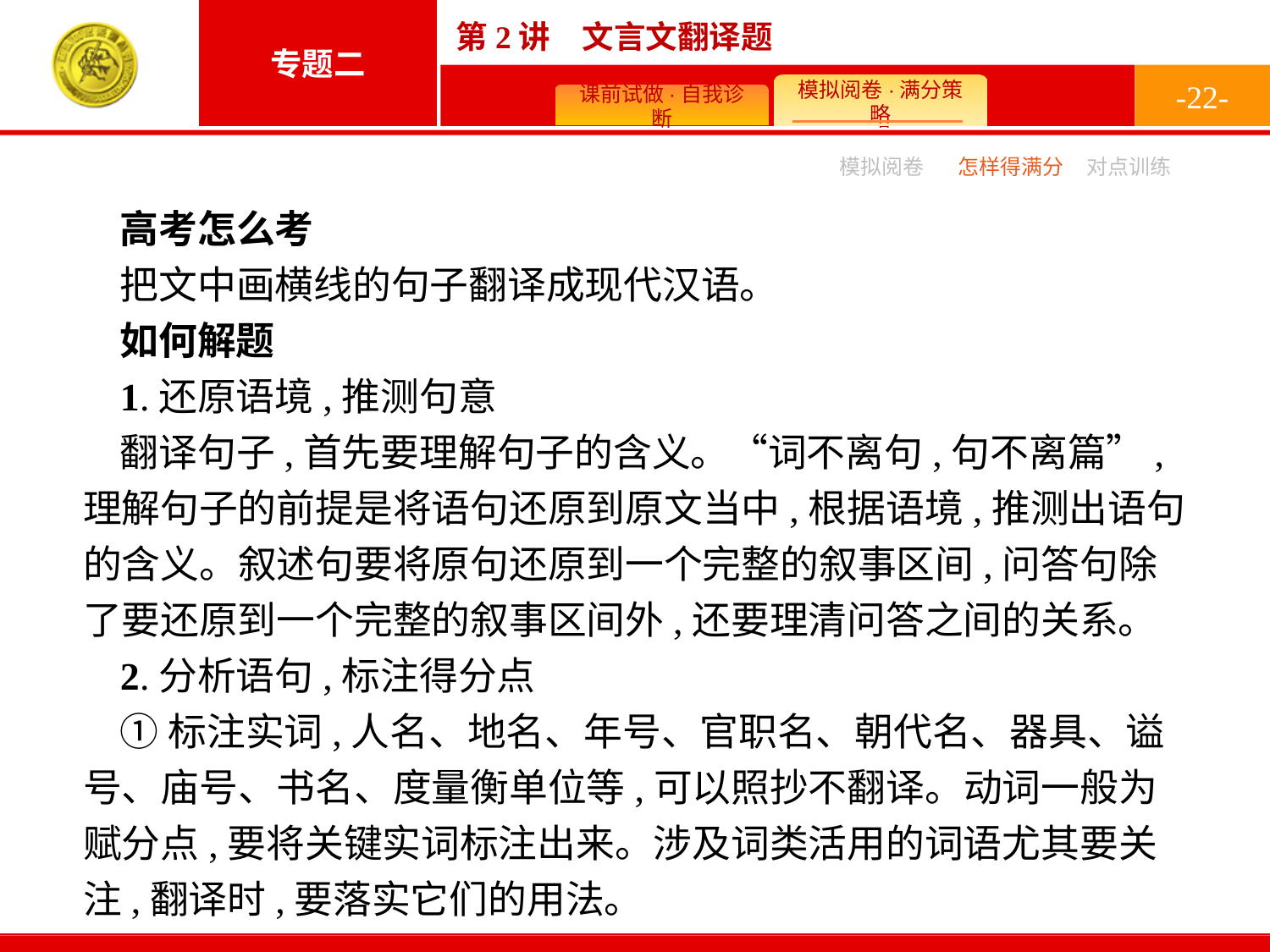

-22-
模拟阅卷
怎样得满分
对点训练
高考怎么考
把文中画横线的句子翻译成现代汉语。
如何解题
1.还原语境,推测句意
翻译句子,首先要理解句子的含义。“词不离句,句不离篇”,理解句子的前提是将语句还原到原文当中,根据语境,推测出语句的含义。叙述句要将原句还原到一个完整的叙事区间,问答句除了要还原到一个完整的叙事区间外,还要理清问答之间的关系。
2.分析语句,标注得分点
①标注实词,人名、地名、年号、官职名、朝代名、器具、谥号、庙号、书名、度量衡单位等,可以照抄不翻译。动词一般为赋分点,要将关键实词标注出来。涉及词类活用的词语尤其要关注,翻译时,要落实它们的用法。